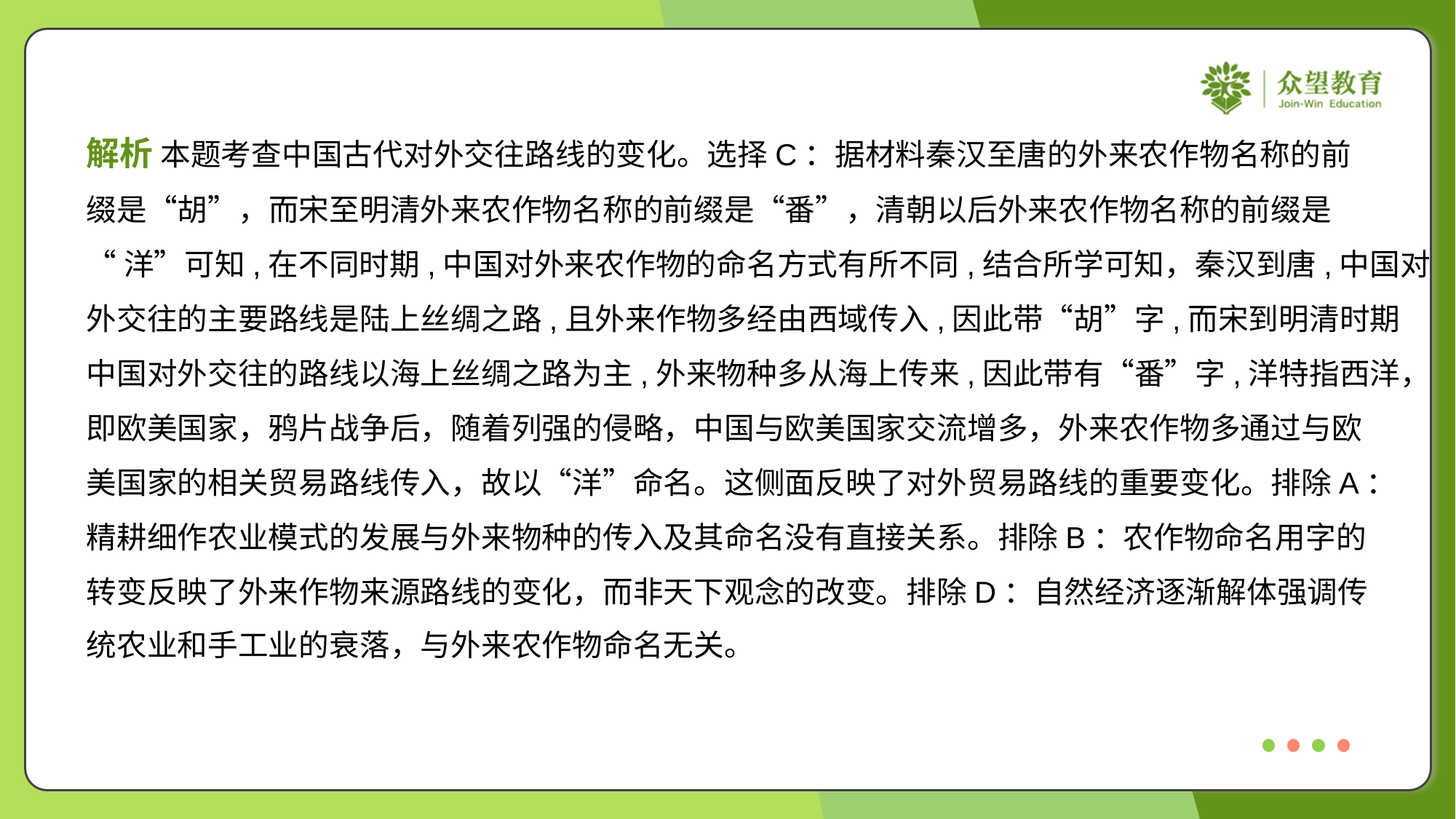

解析 本题考查中国古代对外交往路线的变化。选择C：据材料秦汉至唐的外来农作物名称的前
缀是“胡”，而宋至明清外来农作物名称的前缀是“番”，清朝以后外来农作物名称的前缀是
“洋”可知,在不同时期,中国对外来农作物的命名方式有所不同,结合所学可知，秦汉到唐,中国对
外交往的主要路线是陆上丝绸之路,且外来作物多经由西域传入,因此带“胡”字,而宋到明清时期
中国对外交往的路线以海上丝绸之路为主,外来物种多从海上传来,因此带有“番”字,洋特指西洋，
即欧美国家，鸦片战争后，随着列强的侵略，中国与欧美国家交流增多，外来农作物多通过与欧
美国家的相关贸易路线传入，故以“洋”命名。这侧面反映了对外贸易路线的重要变化。排除A：
精耕细作农业模式的发展与外来物种的传入及其命名没有直接关系。排除B：农作物命名用字的
转变反映了外来作物来源路线的变化，而非天下观念的改变。排除D：自然经济逐渐解体强调传
统农业和手工业的衰落，与外来农作物命名无关。